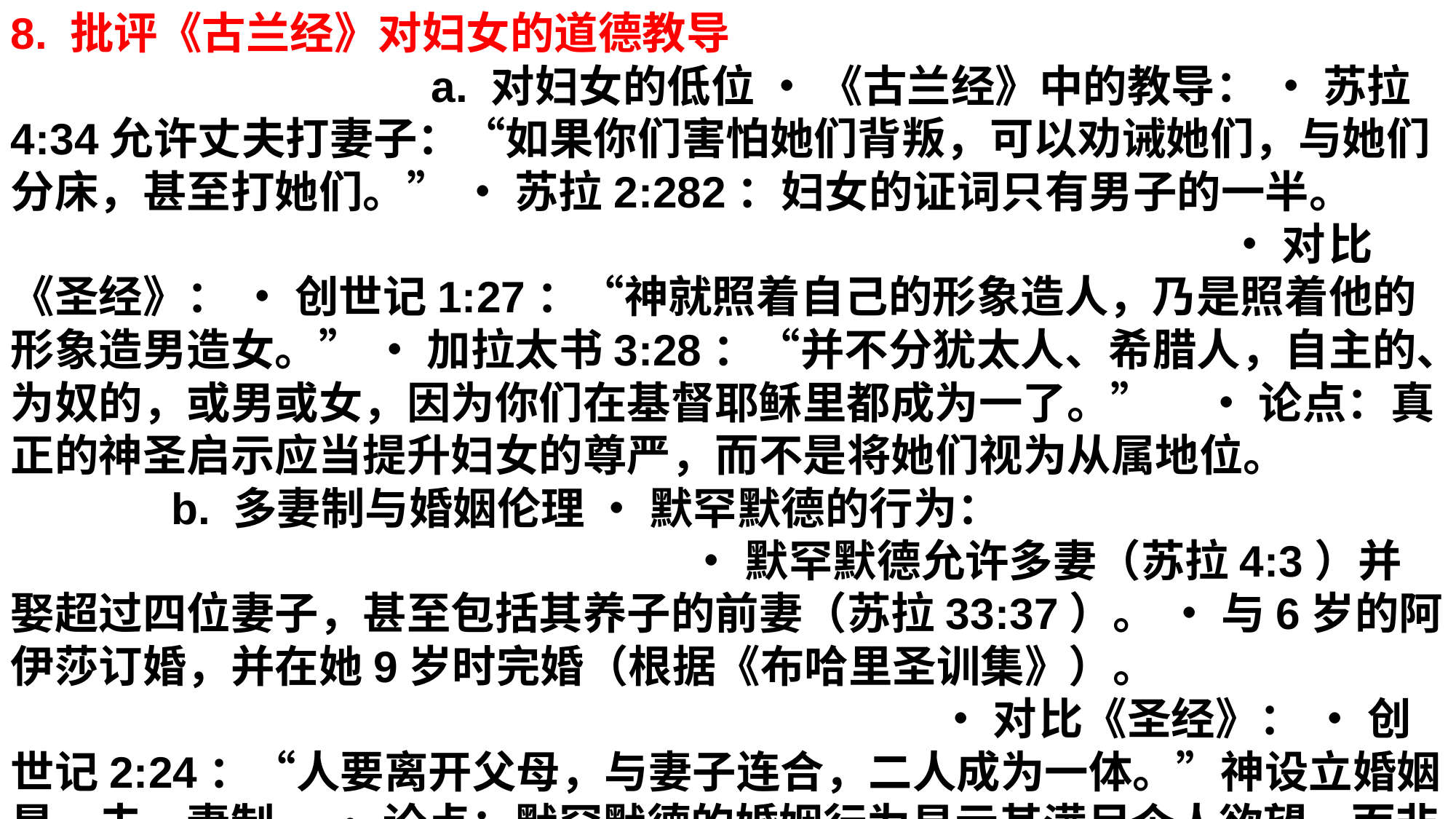

8. 批评《古兰经》对妇女的道德教导                                                                                                                 a. 对妇女的低位 • 《古兰经》中的教导： • 苏拉4:34允许丈夫打妻子：“如果你们害怕她们背叛，可以劝诫她们，与她们分床，甚至打她们。” • 苏拉2:282：妇女的证词只有男子的一半。                                                                                                                                    • 对比《圣经》： • 创世记1:27：“神就照着自己的形象造人，乃是照着他的形象造男造女。” • 加拉太书3:28：“并不分犹太人、希腊人，自主的、为奴的，或男或女，因为你们在基督耶稣里都成为一了。”     • 论点：真正的神圣启示应当提升妇女的尊严，而不是将她们视为从属地位。                               b. 多妻制与婚姻伦理 • 默罕默德的行为：                                                                                                                 • 默罕默德允许多妻（苏拉4:3）并娶超过四位妻子，甚至包括其养子的前妻（苏拉33:37）。 • 与6岁的阿伊莎订婚，并在她9岁时完婚（根据《布哈里圣训集》）。                                                                                                                          • 对比《圣经》： • 创世记2:24：“人要离开父母，与妻子连合，二人成为一体。”神设立婚姻是一夫一妻制。 • 论点：默罕默德的婚姻行为显示其满足个人欲望，而非遵循神圣的道德标准。